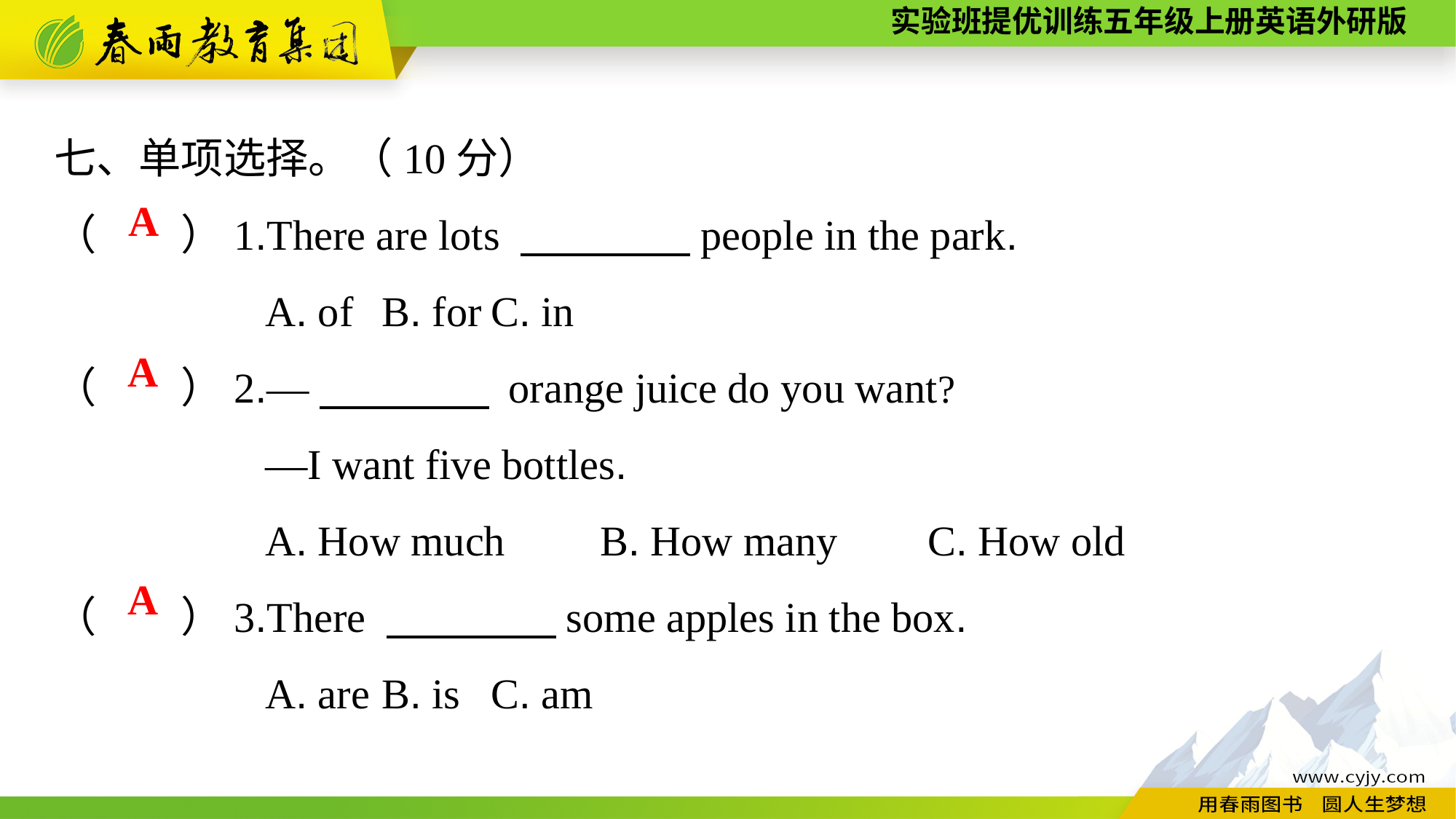

七、单项选择。（10分）
（　　）1.There are lots 　　　　people in the park.
A. of	B. for	C. in
（　　）2.—　　　　 orange juice do you want?
—I want five bottles.
A. How much	B. How many	C. How old
（　　）3.There 　　　　some apples in the box.
A. are	B. is	C. am
A
A
A